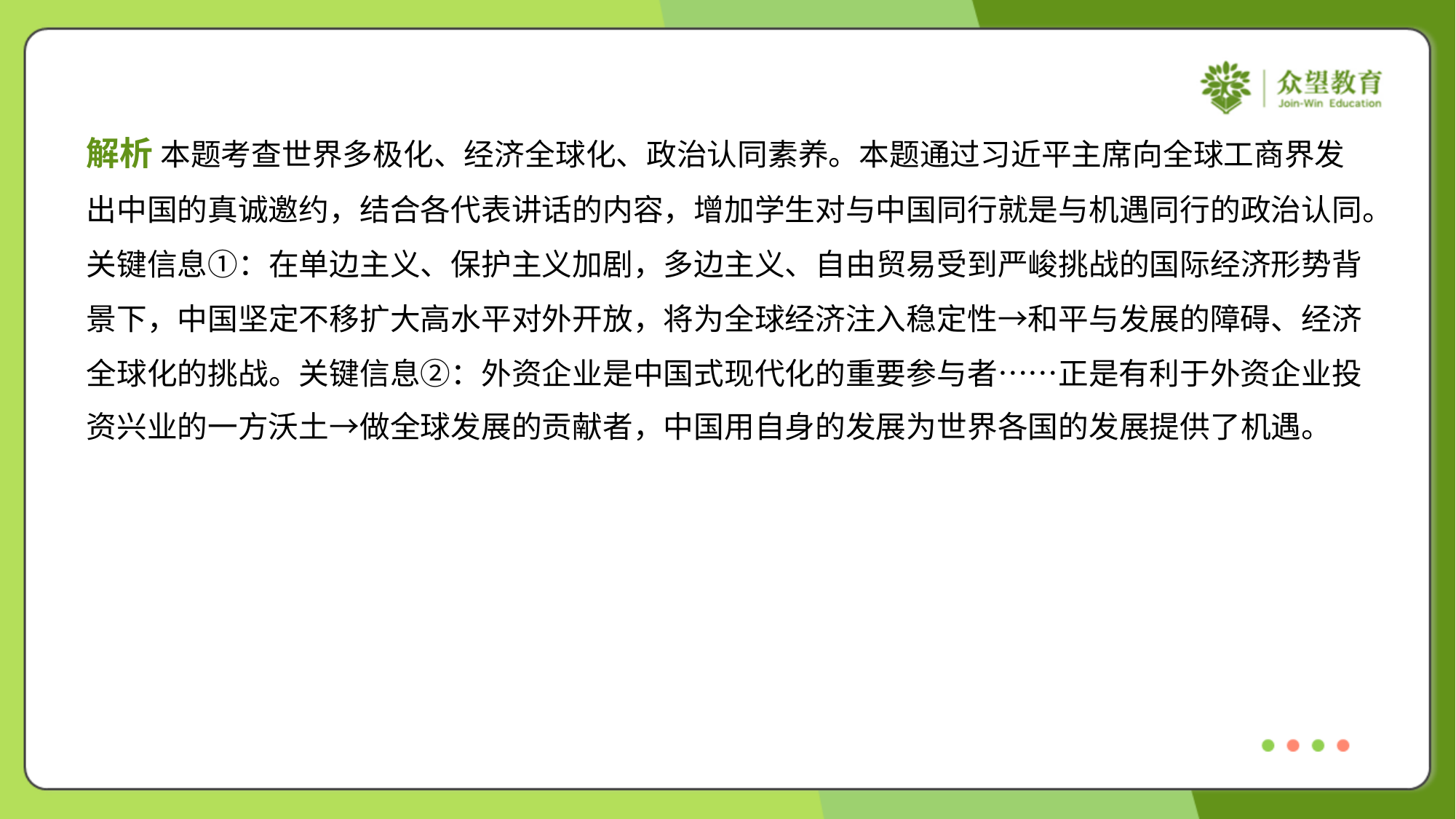

解析 本题考查世界多极化、经济全球化、政治认同素养。本题通过习近平主席向全球工商界发
出中国的真诚邀约，结合各代表讲话的内容，增加学生对与中国同行就是与机遇同行的政治认同。
关键信息①：在单边主义、保护主义加剧，多边主义、自由贸易受到严峻挑战的国际经济形势背
景下，中国坚定不移扩大高水平对外开放，将为全球经济注入稳定性→和平与发展的障碍、经济
全球化的挑战。关键信息②：外资企业是中国式现代化的重要参与者……正是有利于外资企业投
资兴业的一方沃土→做全球发展的贡献者，中国用自身的发展为世界各国的发展提供了机遇。